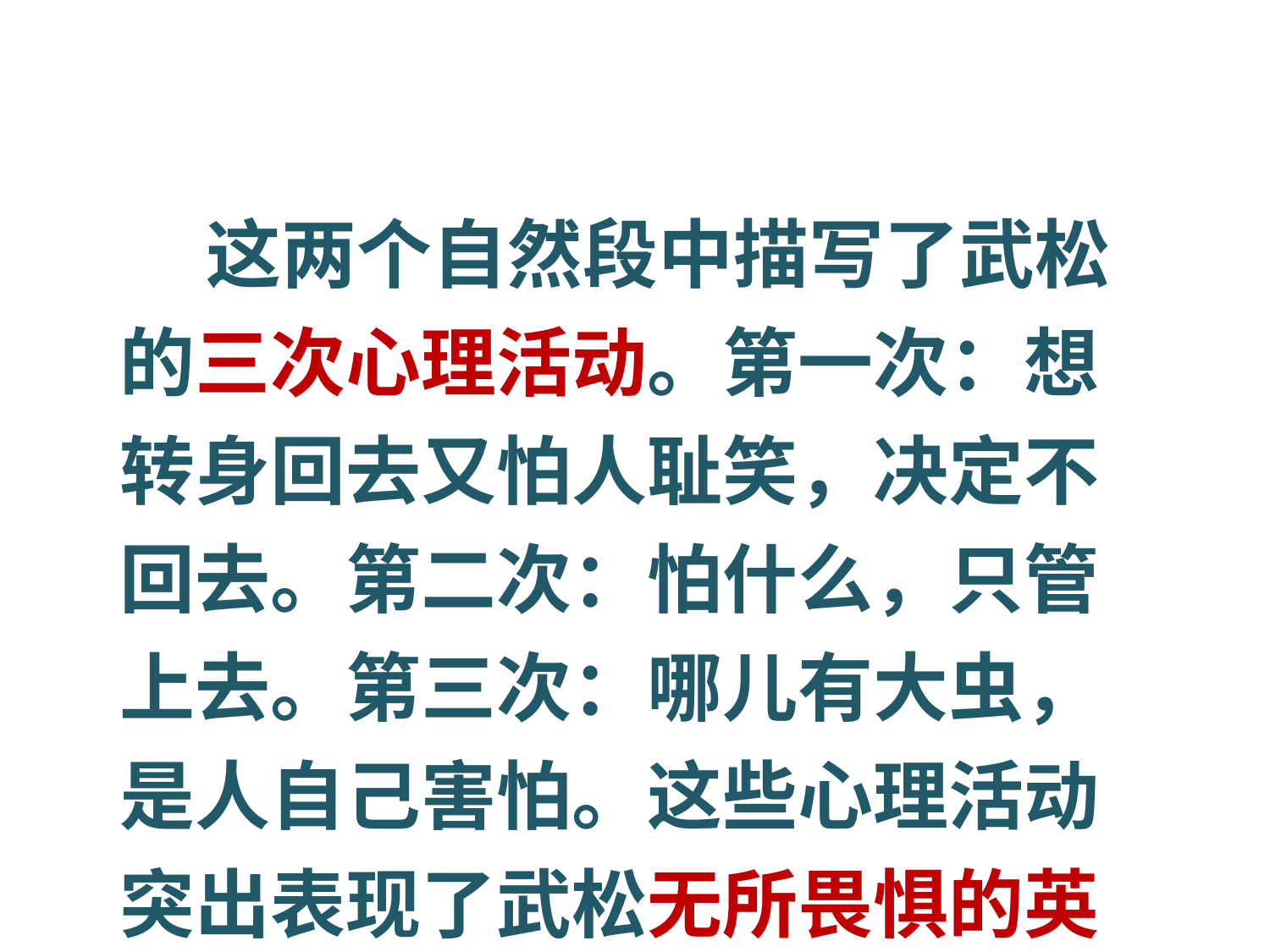

这两个自然段中描写了武松的三次心理活动。第一次：想转身回去又怕人耻笑，决定不回去。第二次：怕什么，只管上去。第三次：哪儿有大虫，是人自己害怕。这些心理活动突出表现了武松无所畏惧的英雄气概。